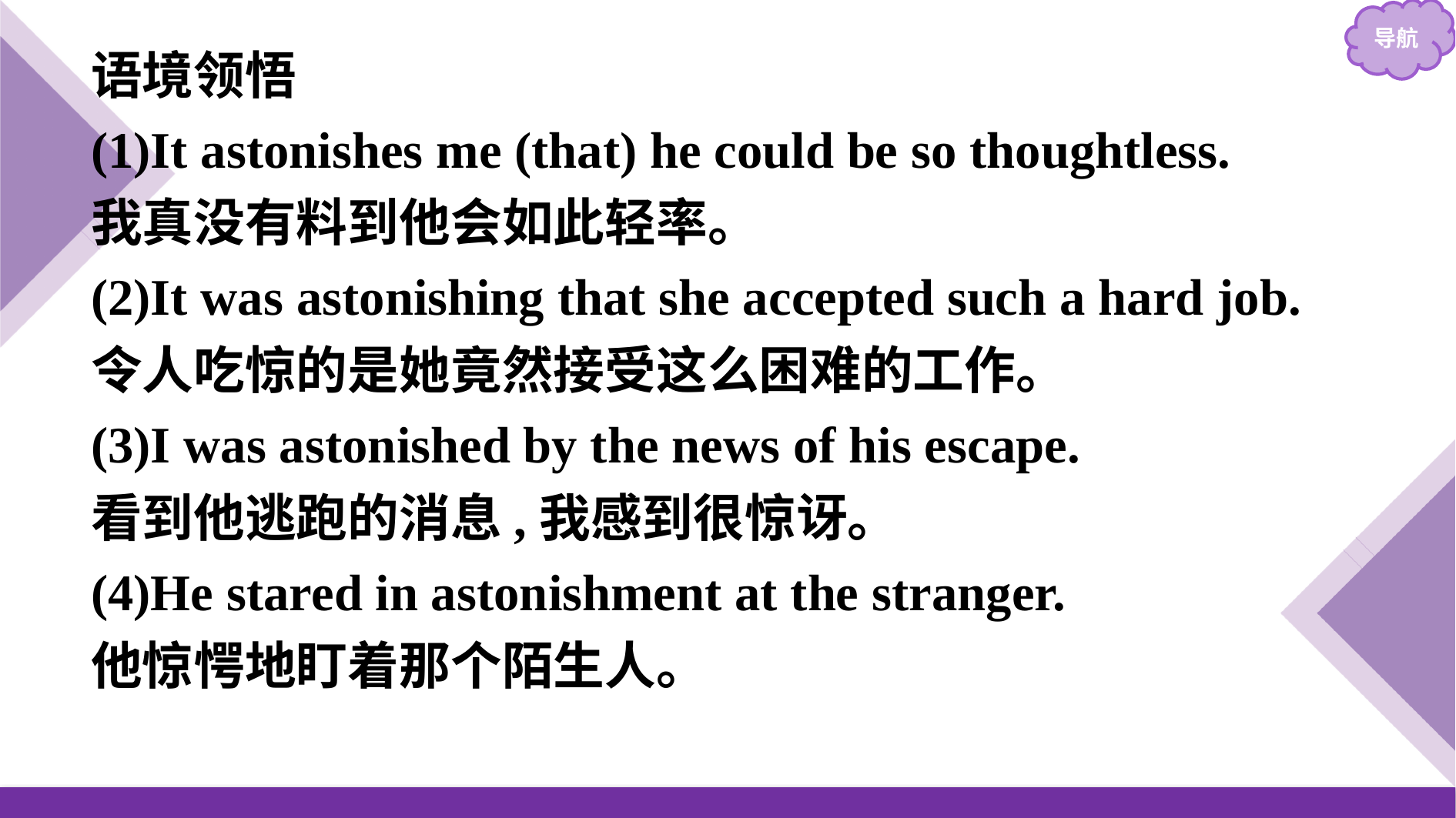

语境领悟
(1)It astonishes me (that) he could be so thoughtless.
我真没有料到他会如此轻率。
(2)It was astonishing that she accepted such a hard job.
令人吃惊的是她竟然接受这么困难的工作。
(3)I was astonished by the news of his escape.
看到他逃跑的消息,我感到很惊讶。
(4)He stared in astonishment at the stranger.
他惊愕地盯着那个陌生人。